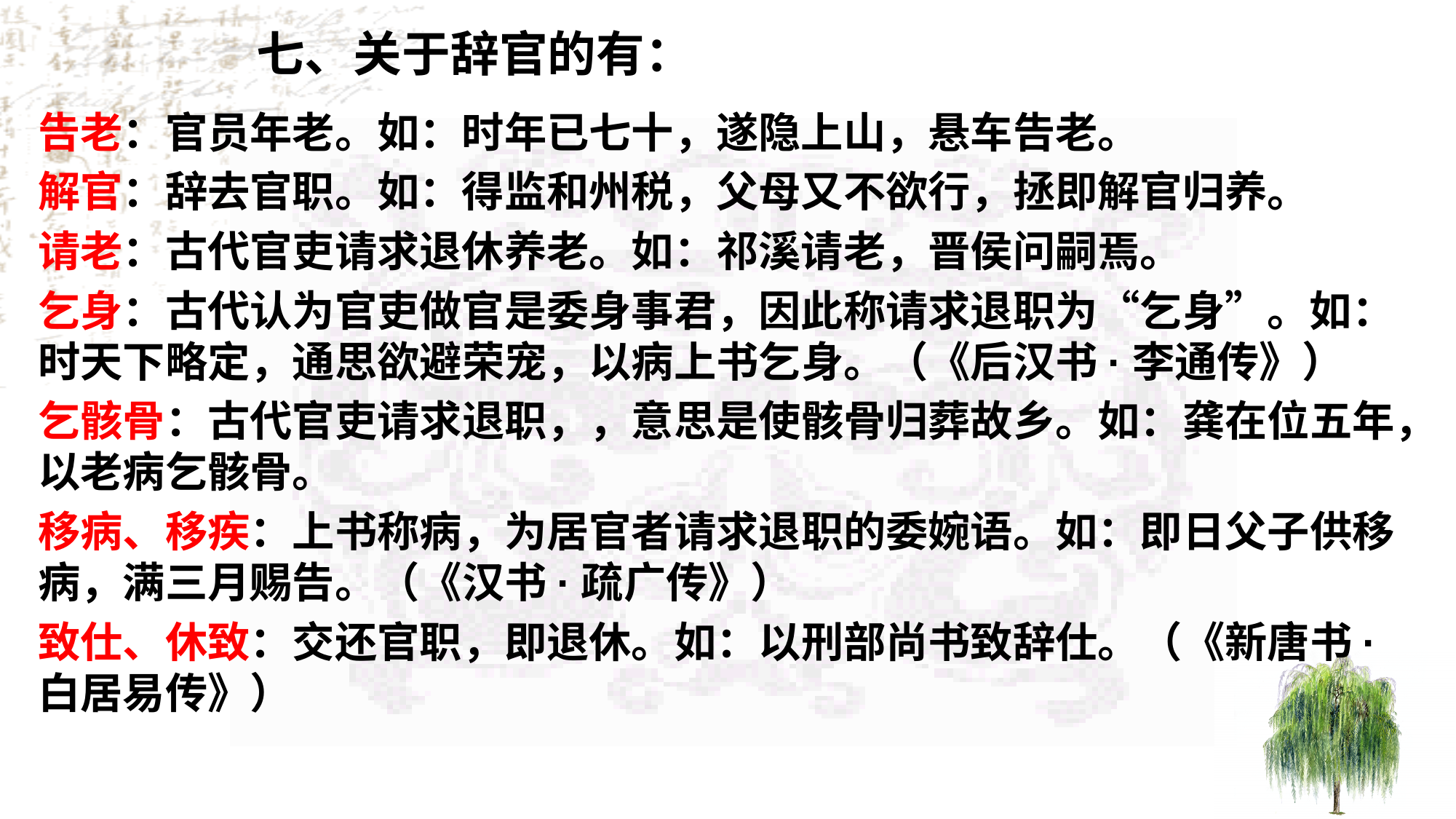

# 七、关于辞官的有：
告老：官员年老。如：时年已七十，遂隐上山，悬车告老。
解官：辞去官职。如：得监和州税，父母又不欲行，拯即解官归养。
请老：古代官吏请求退休养老。如：祁溪请老，晋侯问嗣焉。
乞身：古代认为官吏做官是委身事君，因此称请求退职为“乞身”。如：时天下略定，通思欲避荣宠，以病上书乞身。（《后汉书·李通传》）
乞骸骨：古代官吏请求退职，，意思是使骸骨归葬故乡。如：龚在位五年，以老病乞骸骨。
移病、移疾：上书称病，为居官者请求退职的委婉语。如：即日父子供移病，满三月赐告。（《汉书·疏广传》）
致仕、休致：交还官职，即退休。如：以刑部尚书致辞仕。（《新唐书·白居易传》）